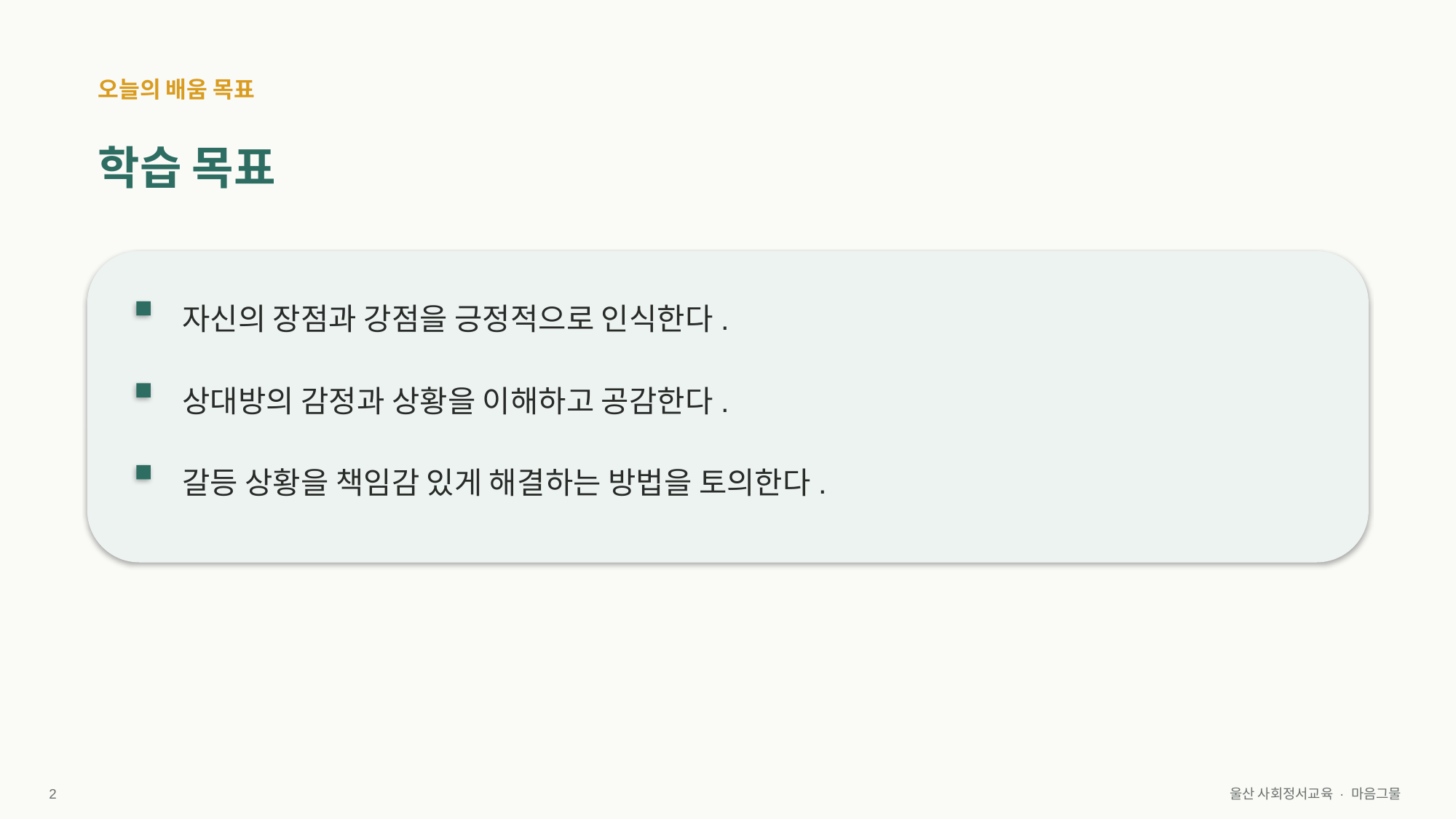

오늘의 배움 목표
학습 목표

자신의 장점과 강점을 긍정적으로 인식한다.

상대방의 감정과 상황을 이해하고 공감한다.

갈등 상황을 책임감 있게 해결하는 방법을 토의한다.

2
울산 사회정서교육 · 마음그물